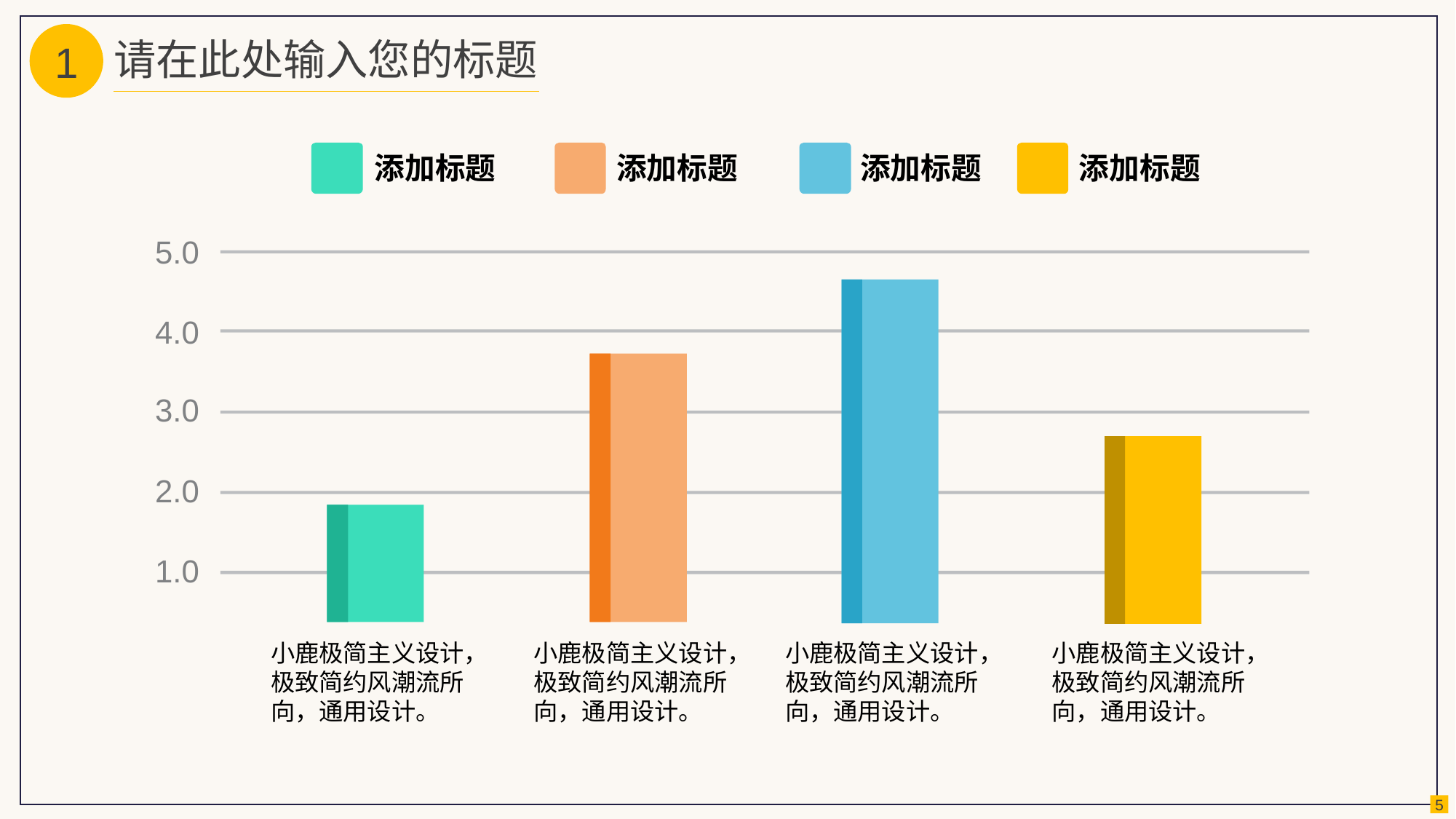

1
请在此处输入您的标题

添加标题
添加标题
添加标题
添加标题
5.0

4.0

3.0

2.0

1.0

小鹿极简主义设计，极致简约风潮流所向，通用设计。
小鹿极简主义设计，极致简约风潮流所向，通用设计。
小鹿极简主义设计，极致简约风潮流所向，通用设计。
小鹿极简主义设计，极致简约风潮流所向，通用设计。
5